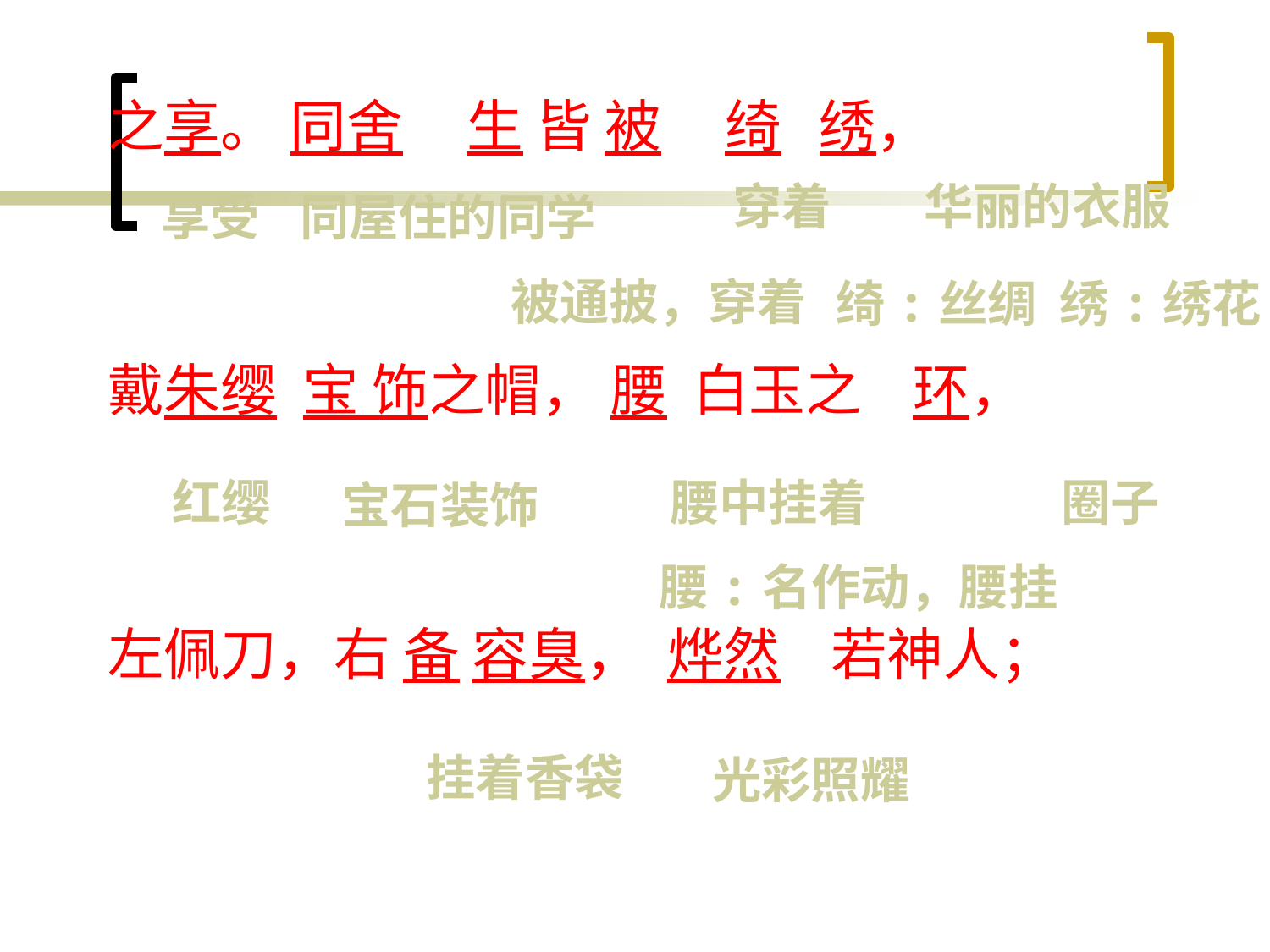

之享。 同舍     生 皆 被     绮   绣，

戴朱缨  宝 饰之帽， 腰  白玉之    环，

左佩刀，右 备 容臭，  烨然    若神人；

穿着
华丽的衣服
享受
同屋住的同学
被通披，穿着
绮:丝绸  绣:绣花
红缨
腰中挂着
圈子
宝石装饰
腰:名作动，腰挂
挂着香袋
光彩照耀